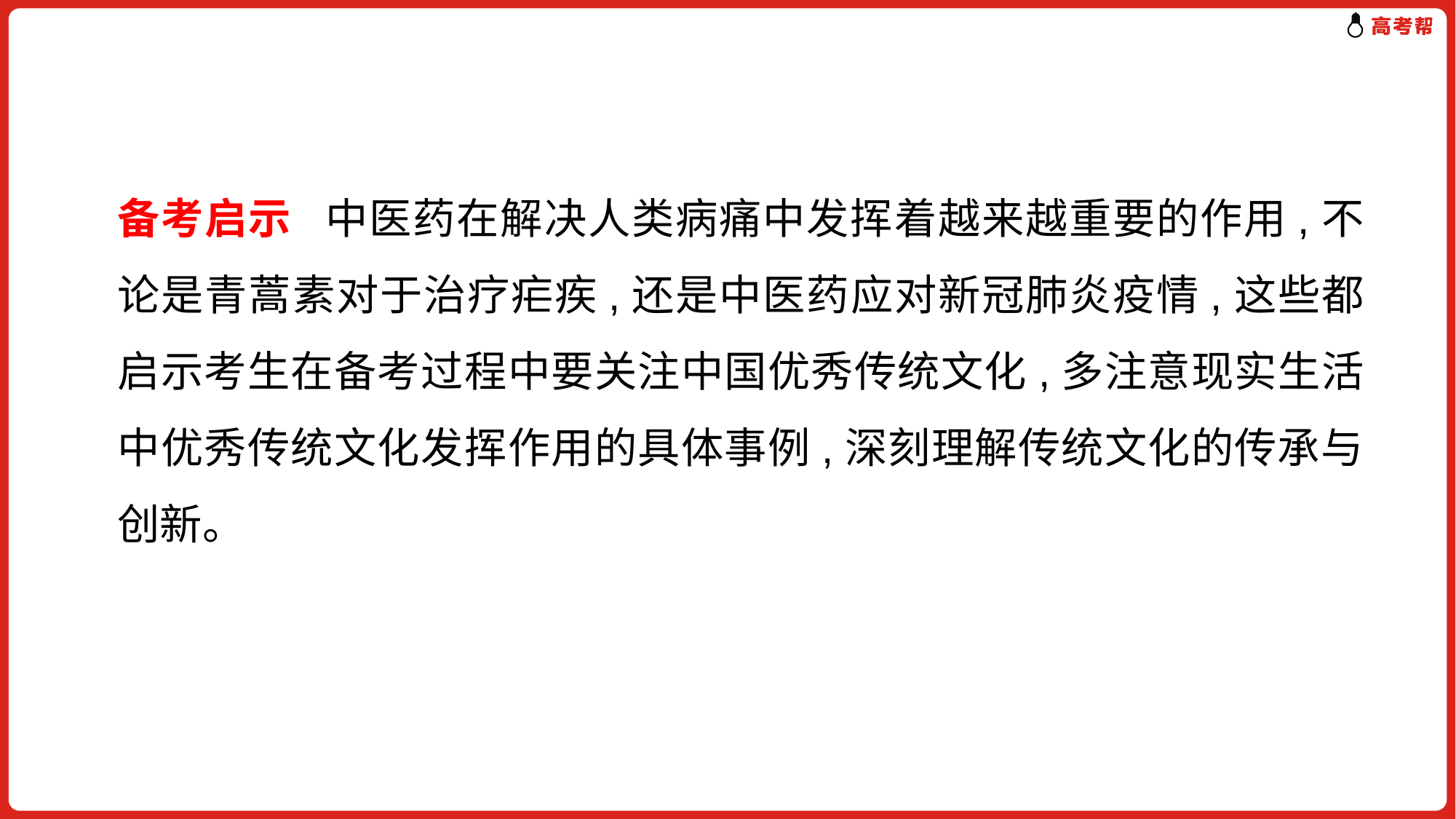

备考启示   中医药在解决人类病痛中发挥着越来越重要的作用,不论是青蒿素对于治疗疟疾,还是中医药应对新冠肺炎疫情,这些都启示考生在备考过程中要关注中国优秀传统文化,多注意现实生活中优秀传统文化发挥作用的具体事例,深刻理解传统文化的传承与创新。